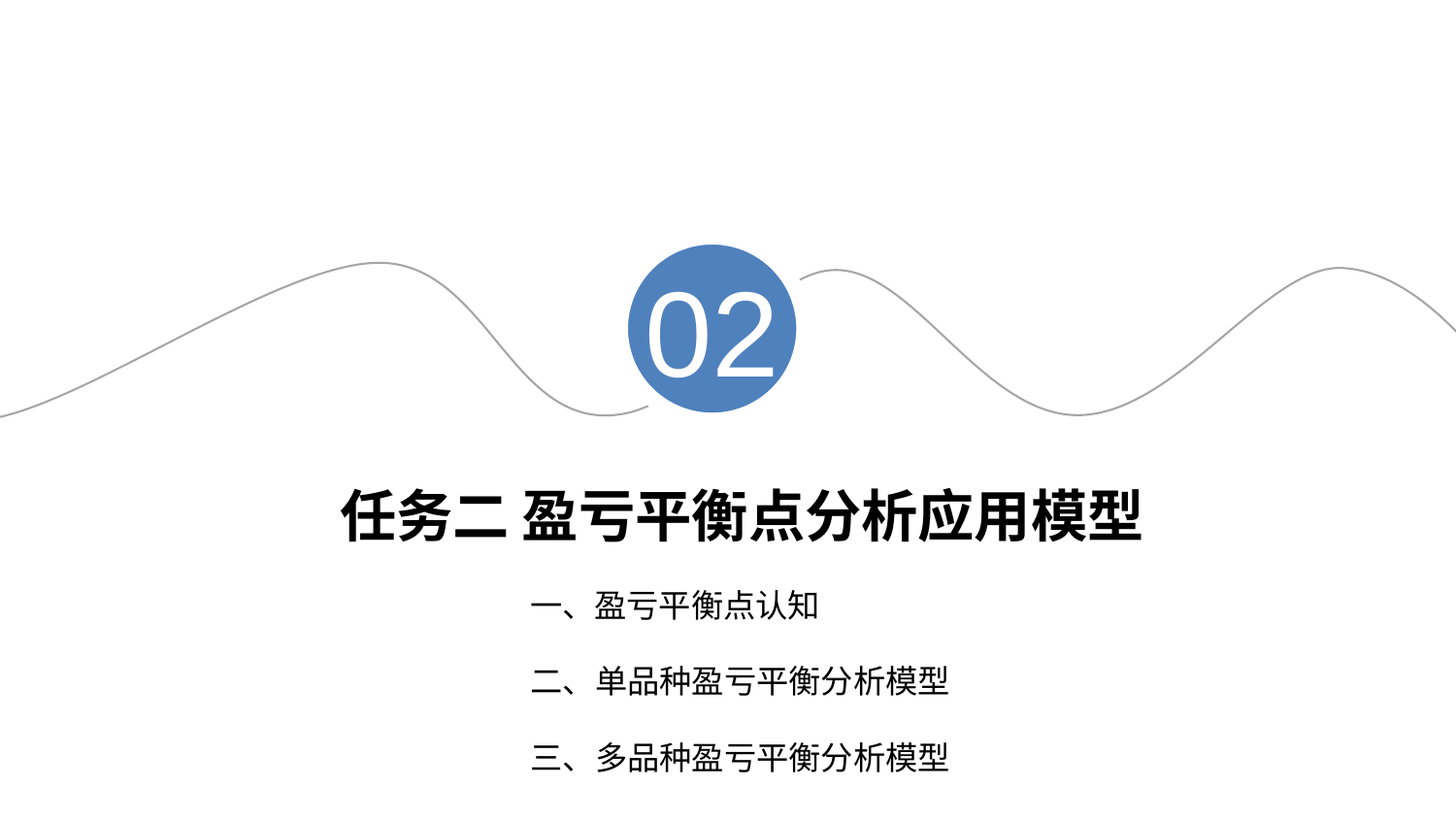

02

任务二 盈亏平衡点分析应用模型
一、盈亏平衡点认知
二、单品种盈亏平衡分析模型
三、多品种盈亏平衡分析模型